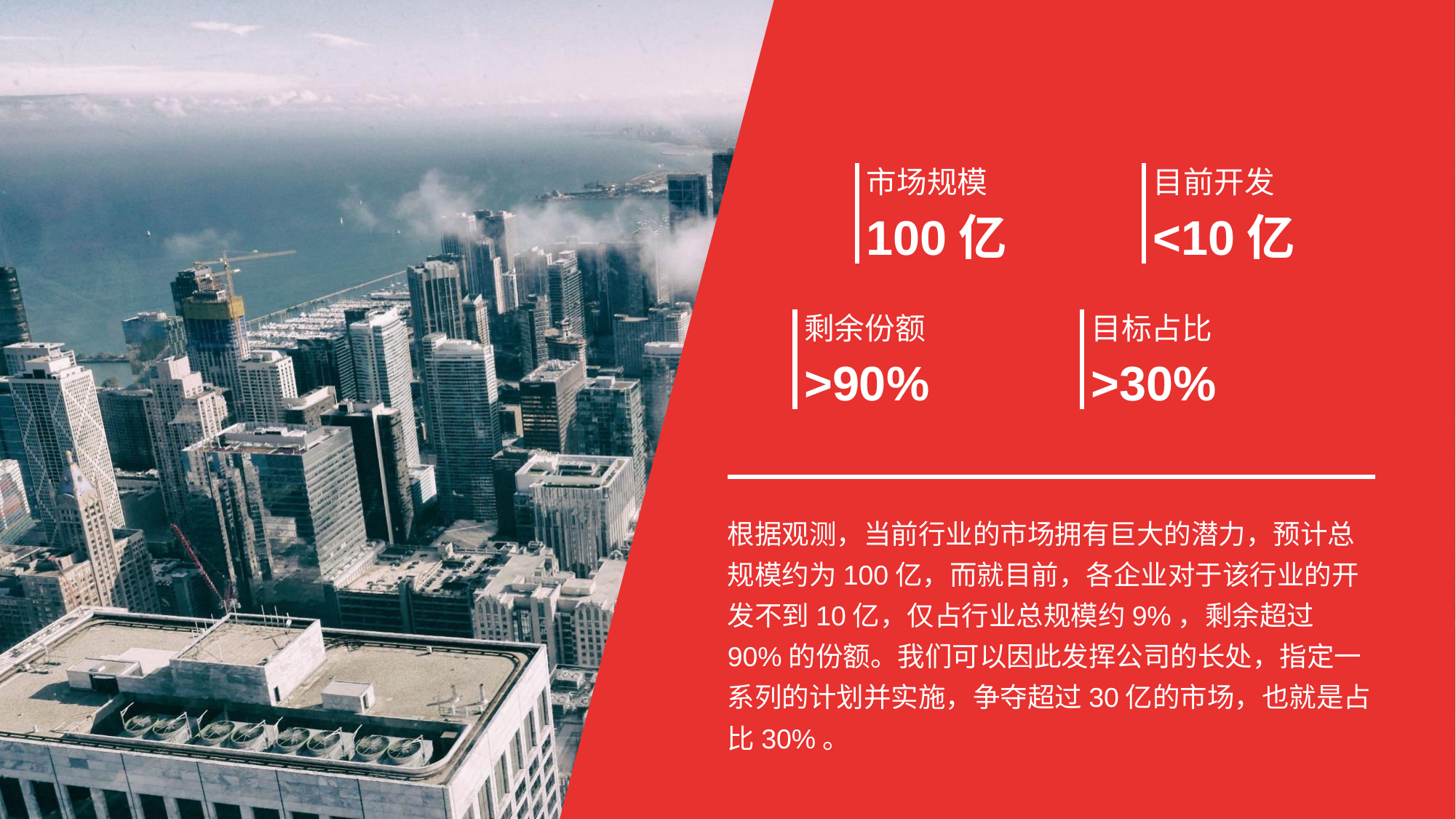

市场规模
目前开发
100亿
<10亿
剩余份额
目标占比
>90%
>30%
根据观测，当前行业的市场拥有巨大的潜力，预计总规模约为100亿，而就目前，各企业对于该行业的开发不到10亿，仅占行业总规模约9%，剩余超过90%的份额。我们可以因此发挥公司的长处，指定一系列的计划并实施，争夺超过30亿的市场，也就是占比30%。